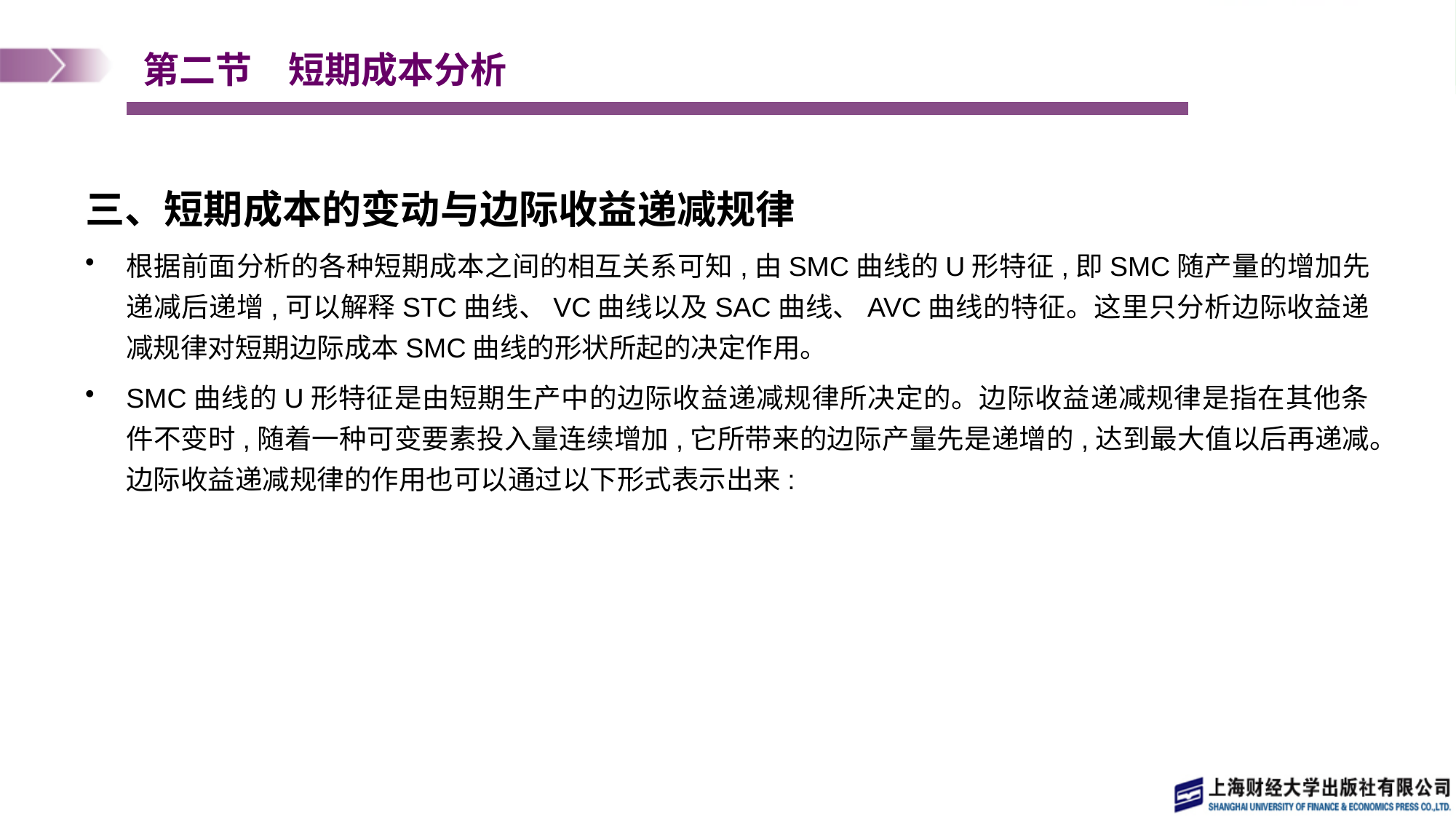

# 第二节　短期成本分析
三、短期成本的变动与边际收益递减规律
根据前面分析的各种短期成本之间的相互关系可知,由SMC曲线的U形特征,即SMC随产量的增加先递减后递增,可以解释STC曲线、VC曲线以及SAC曲线、AVC曲线的特征。这里只分析边际收益递减规律对短期边际成本SMC曲线的形状所起的决定作用。
SMC曲线的U形特征是由短期生产中的边际收益递减规律所决定的。边际收益递减规律是指在其他条件不变时,随着一种可变要素投入量连续增加,它所带来的边际产量先是递增的,达到最大值以后再递减。边际收益递减规律的作用也可以通过以下形式表示出来: